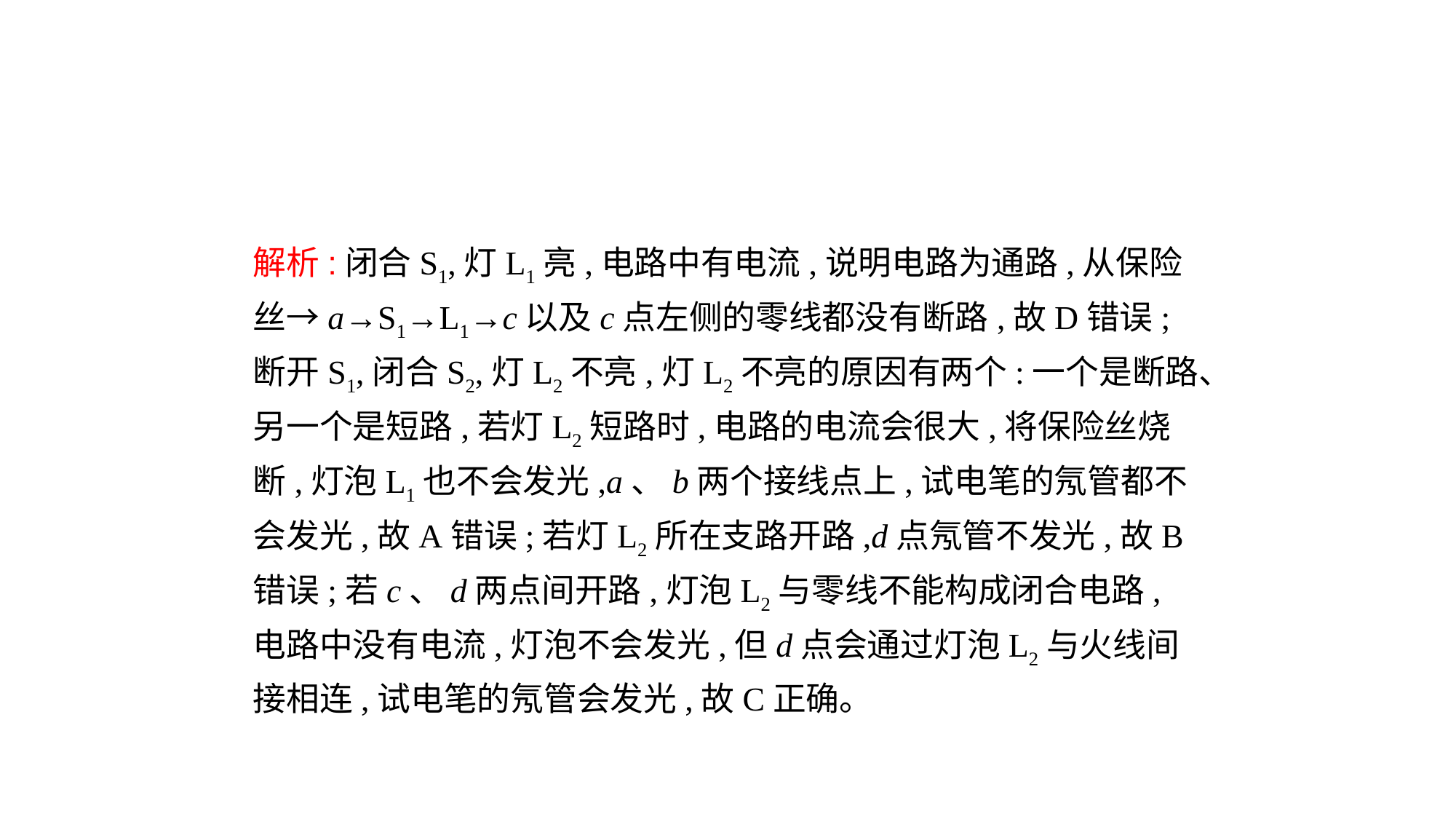

解析:闭合S1,灯L1亮,电路中有电流,说明电路为通路,从保险丝→a→S1→L1→c以及c点左侧的零线都没有断路,故D错误;断开S1,闭合S2,灯L2不亮,灯L2不亮的原因有两个:一个是断路、另一个是短路,若灯L2短路时,电路的电流会很大,将保险丝烧断,灯泡L1也不会发光,a、b两个接线点上,试电笔的氖管都不会发光,故A错误;若灯L2所在支路开路,d点氖管不发光,故B错误;若c、d两点间开路,灯泡L2与零线不能构成闭合电路,电路中没有电流,灯泡不会发光,但d点会通过灯泡L2与火线间接相连,试电笔的氖管会发光,故C正确。